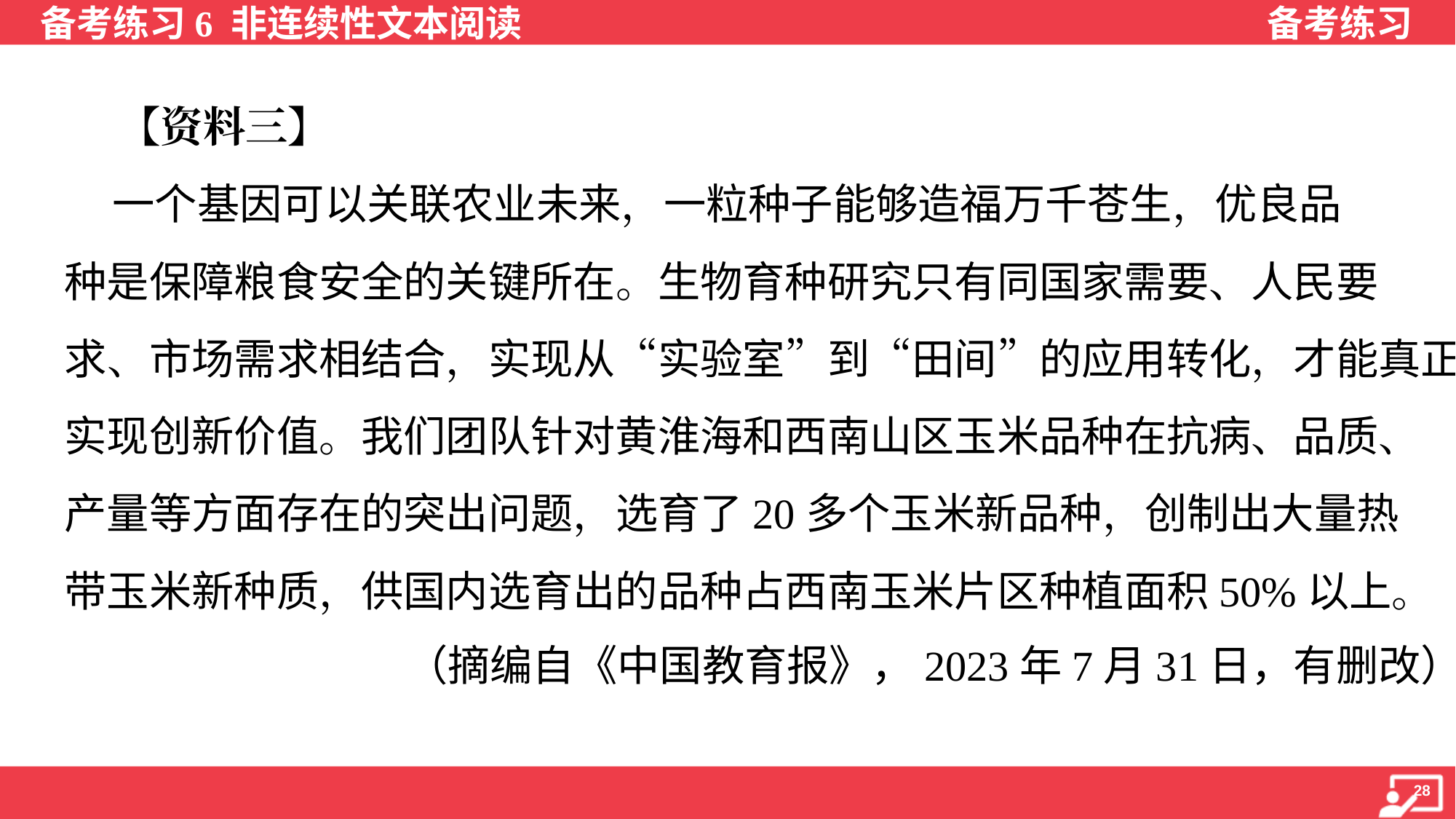

【资料三】
    一个基因可以关联农业未来，一粒种子能够造福万千苍生，优良品
种是保障粮食安全的关键所在。生物育种研究只有同国家需要、人民要
求、市场需求相结合，实现从“实验室”到“田间”的应用转化，才能真正
实现创新价值。我们团队针对黄淮海和西南山区玉米品种在抗病、品质、
产量等方面存在的突出问题，选育了20多个玉米新品种，创制出大量热
带玉米新种质，供国内选育出的品种占西南玉米片区种植面积50%以上。
    （摘编自《中国教育报》，2023年7月31日，有删改）